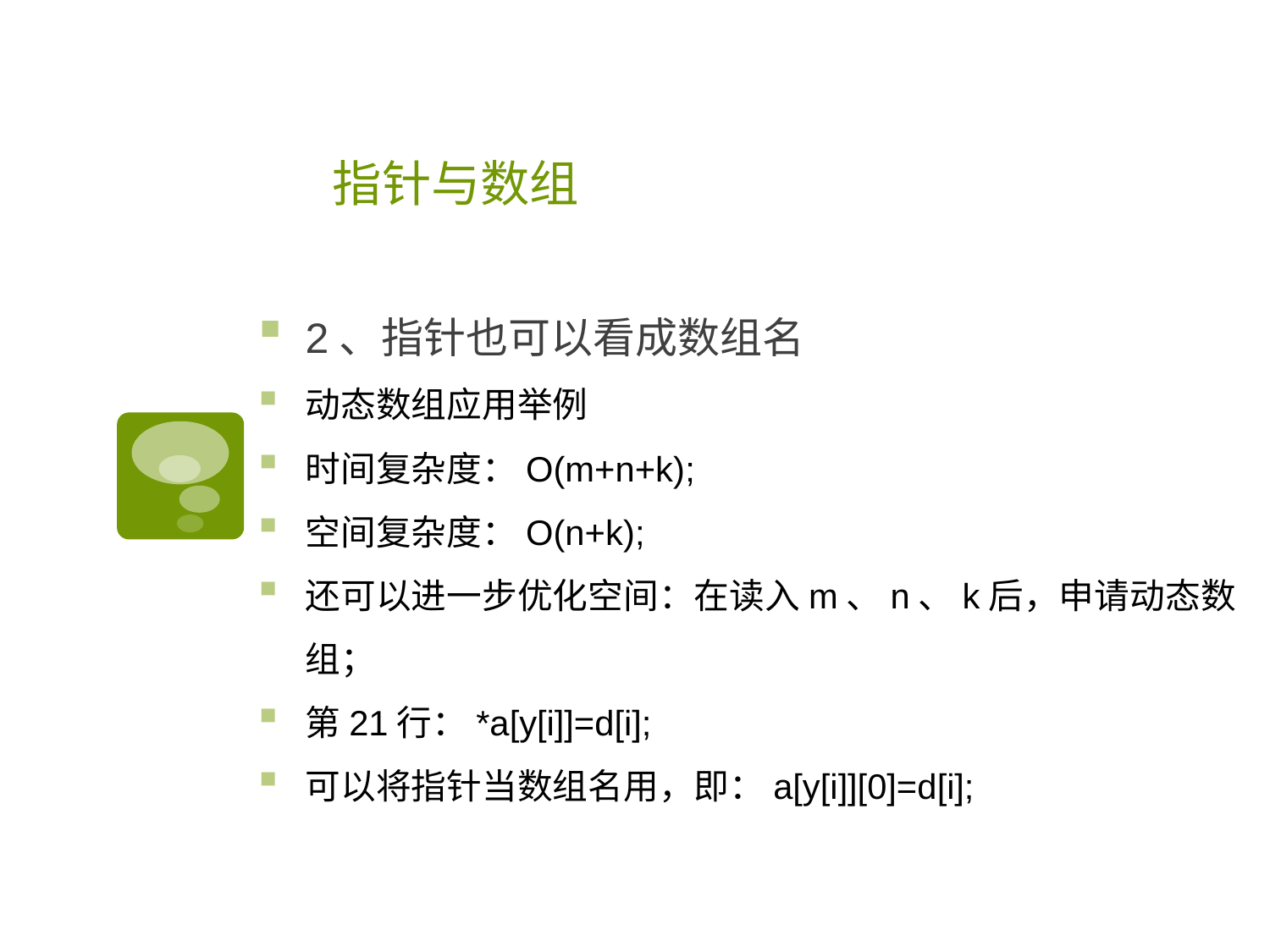

# 指针与数组
2、指针也可以看成数组名
动态数组应用举例
时间复杂度：O(m+n+k);
空间复杂度：O(n+k);
还可以进一步优化空间：在读入m、n、k后，申请动态数组；
第21行：*a[y[i]]=d[i];
可以将指针当数组名用，即：a[y[i]][0]=d[i];